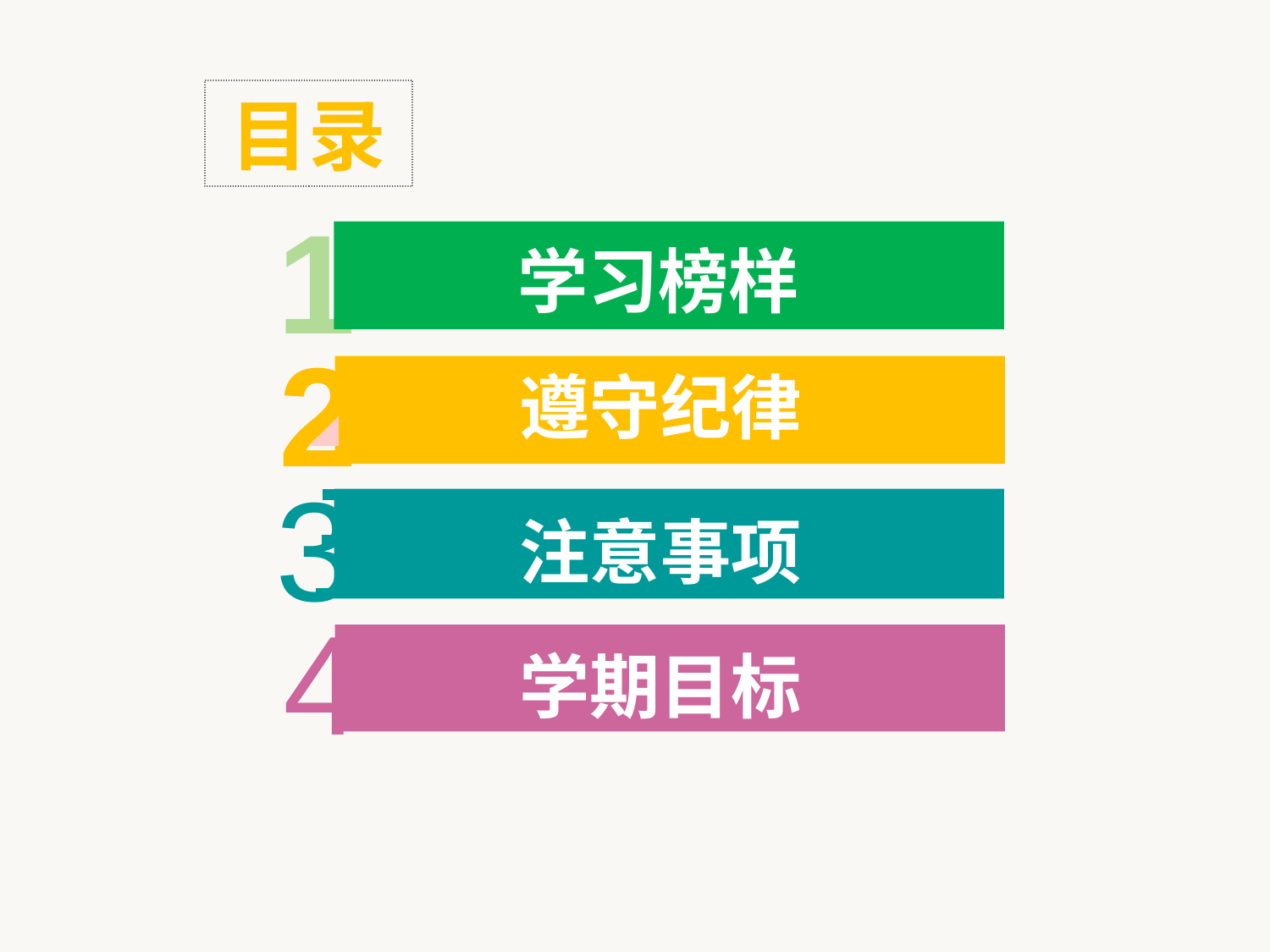

目录
1

学习榜样
2

遵守纪律
3

注意事项
4

学期目标